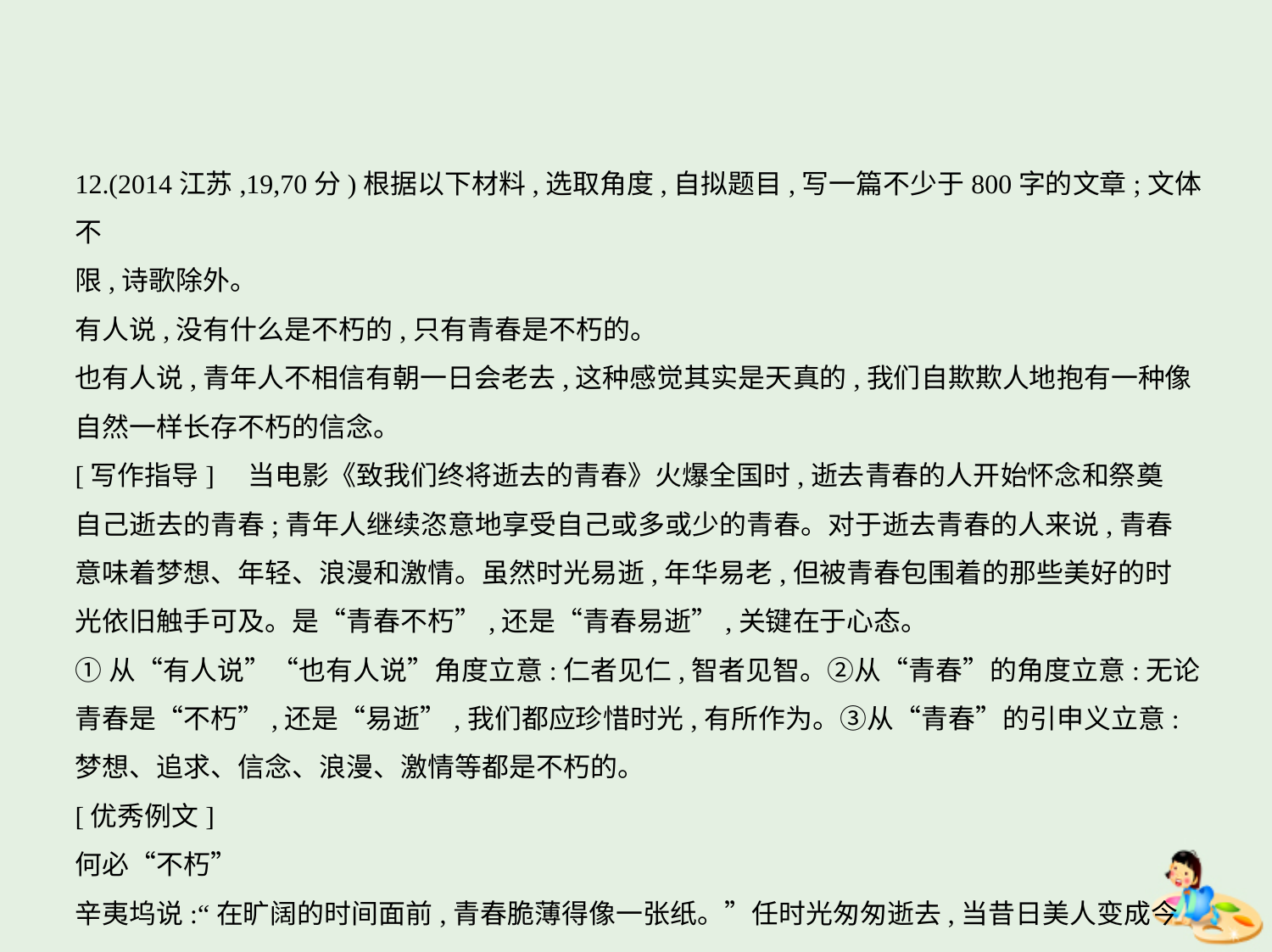

12.(2014江苏,19,70分)根据以下材料,选取角度,自拟题目,写一篇不少于800字的文章;文体不
限,诗歌除外。
有人说,没有什么是不朽的,只有青春是不朽的。
也有人说,青年人不相信有朝一日会老去,这种感觉其实是天真的,我们自欺欺人地抱有一种像
自然一样长存不朽的信念。
[写作指导]　当电影《致我们终将逝去的青春》火爆全国时,逝去青春的人开始怀念和祭奠
自己逝去的青春;青年人继续恣意地享受自己或多或少的青春。对于逝去青春的人来说,青春
意味着梦想、年轻、浪漫和激情。虽然时光易逝,年华易老,但被青春包围着的那些美好的时
光依旧触手可及。是“青春不朽”,还是“青春易逝”,关键在于心态。
①从“有人说”“也有人说”角度立意:仁者见仁,智者见智。②从“青春”的角度立意:无论
青春是“不朽”,还是“易逝”,我们都应珍惜时光,有所作为。③从“青春”的引申义立意:
梦想、追求、信念、浪漫、激情等都是不朽的。
[优秀例文]
何必“不朽”
辛夷坞说:“在旷阔的时间面前,青春脆薄得像一张纸。”任时光匆匆逝去,当昔日美人变成今